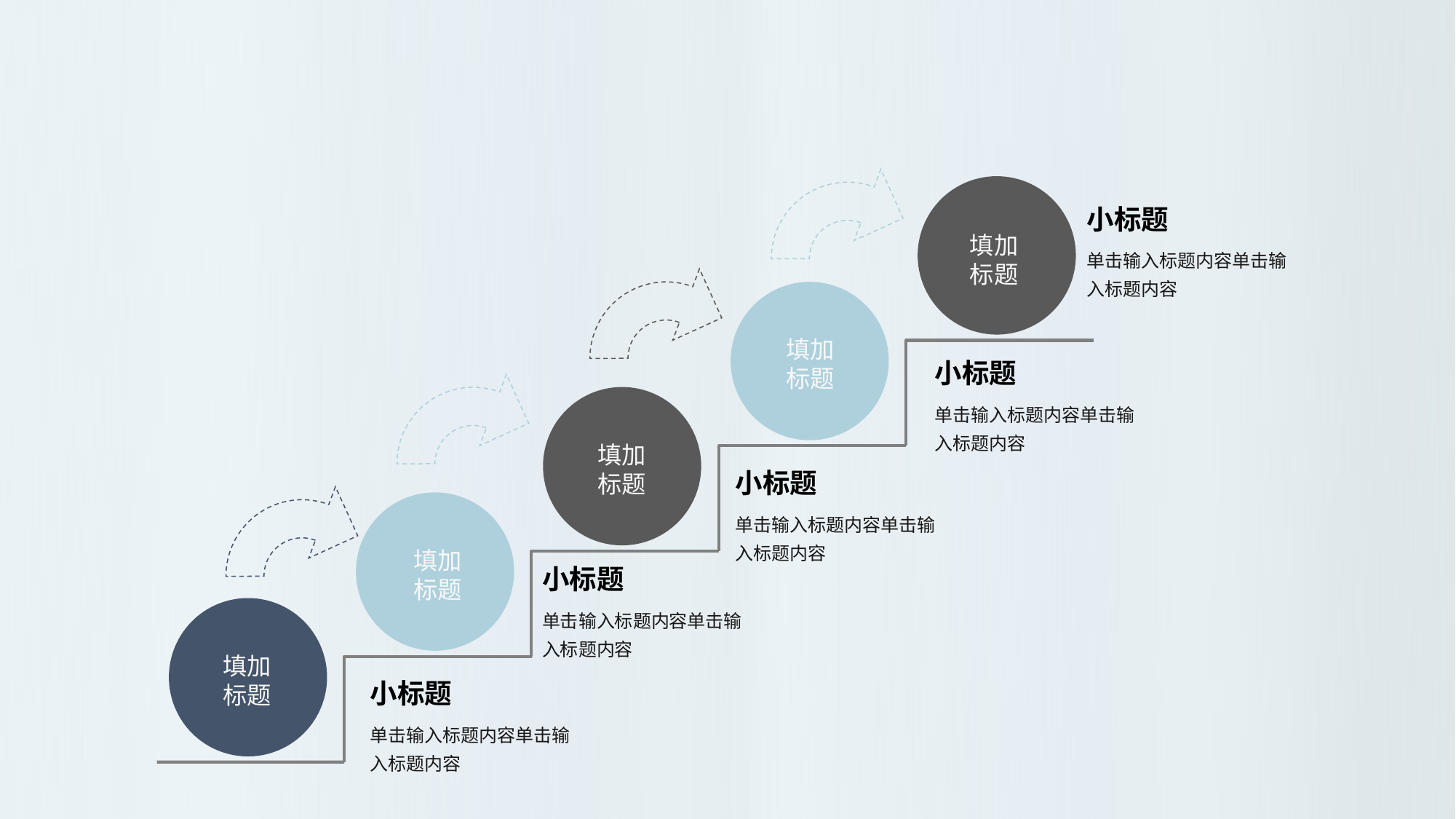

小标题
填加
标题
单击输入标题内容单击输入标题内容

填加
标题

小标题

单击输入标题内容单击输入标题内容
填加
标题
小标题

单击输入标题内容单击输入标题内容
填加
标题
小标题
单击输入标题内容单击输入标题内容

填加
标题
小标题
单击输入标题内容单击输入标题内容